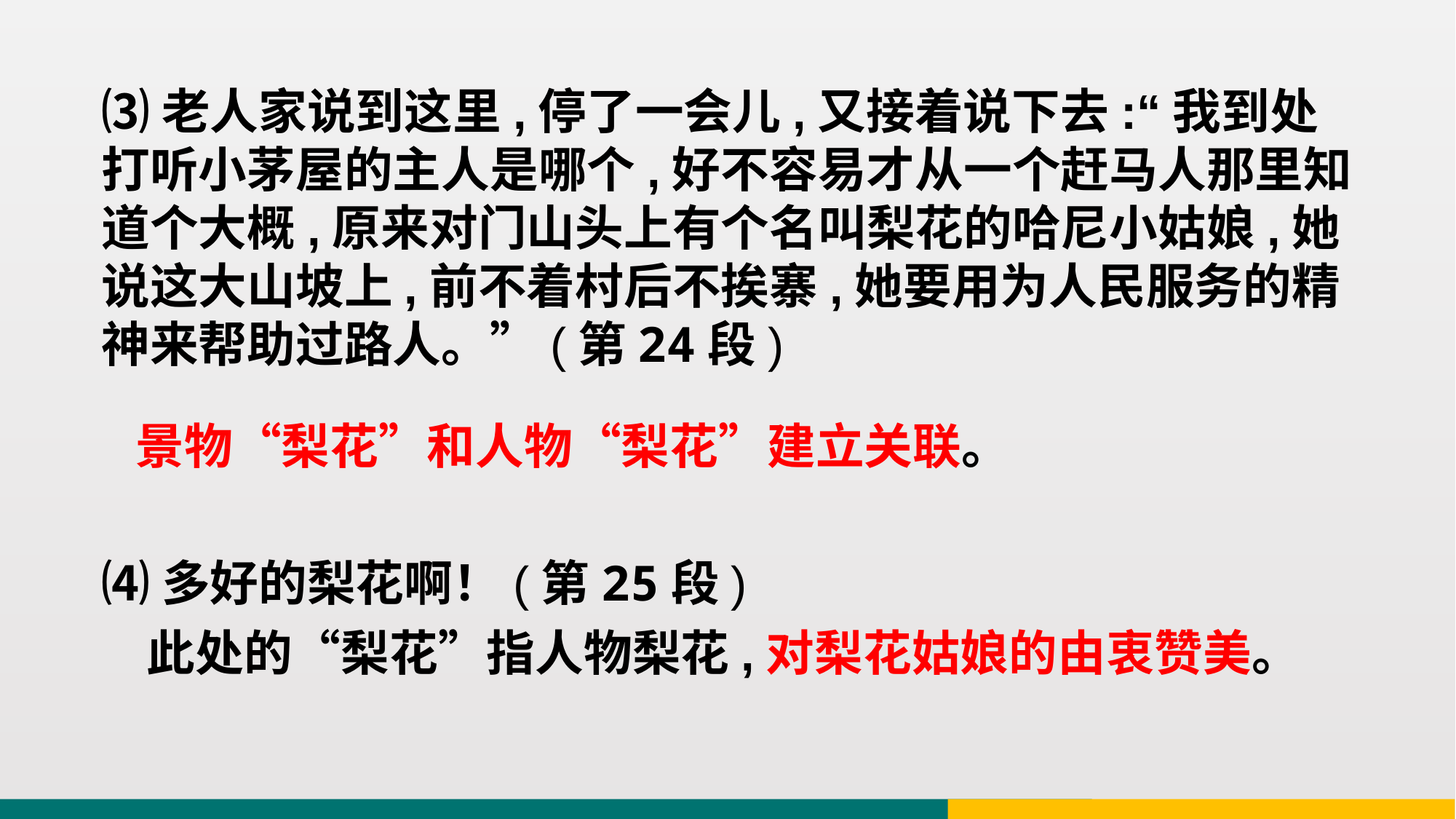

⑶老人家说到这里,停了一会儿,又接着说下去:“我到处打听小茅屋的主人是哪个,好不容易才从一个赶马人那里知道个大概,原来对门山头上有个名叫梨花的哈尼小姑娘,她说这大山坡上,前不着村后不挨寨,她要用为人民服务的精神来帮助过路人。”(第24段)
景物“梨花”和人物“梨花”建立关联。
⑷多好的梨花啊！(第25段)
此处的“梨花”指人物梨花,对梨花姑娘的由衷赞美。